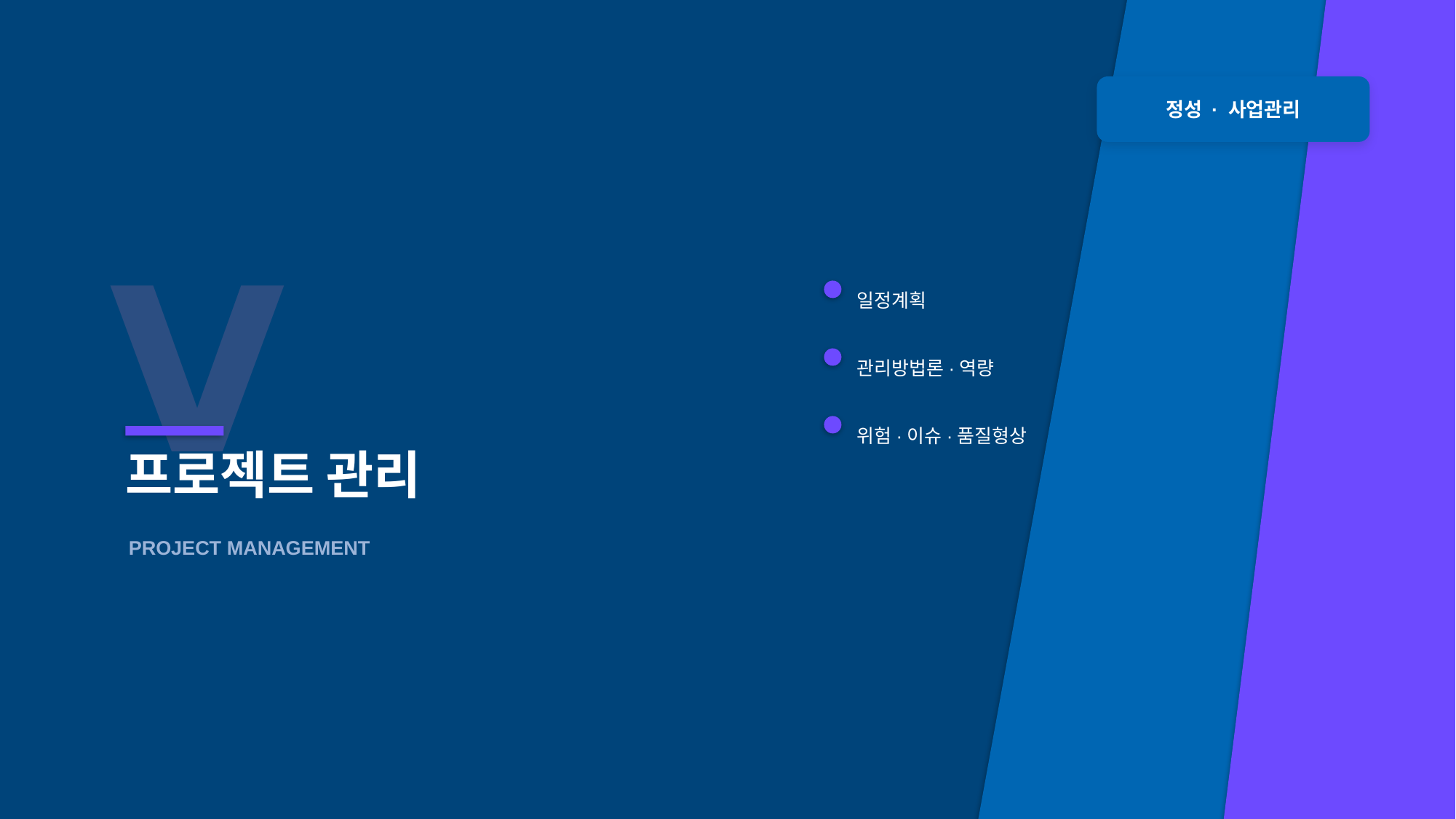

정성 · 사업관리
Ⅴ
일정계획

관리방법론·역량

위험·이슈·품질형상

프로젝트 관리
PROJECT MANAGEMENT